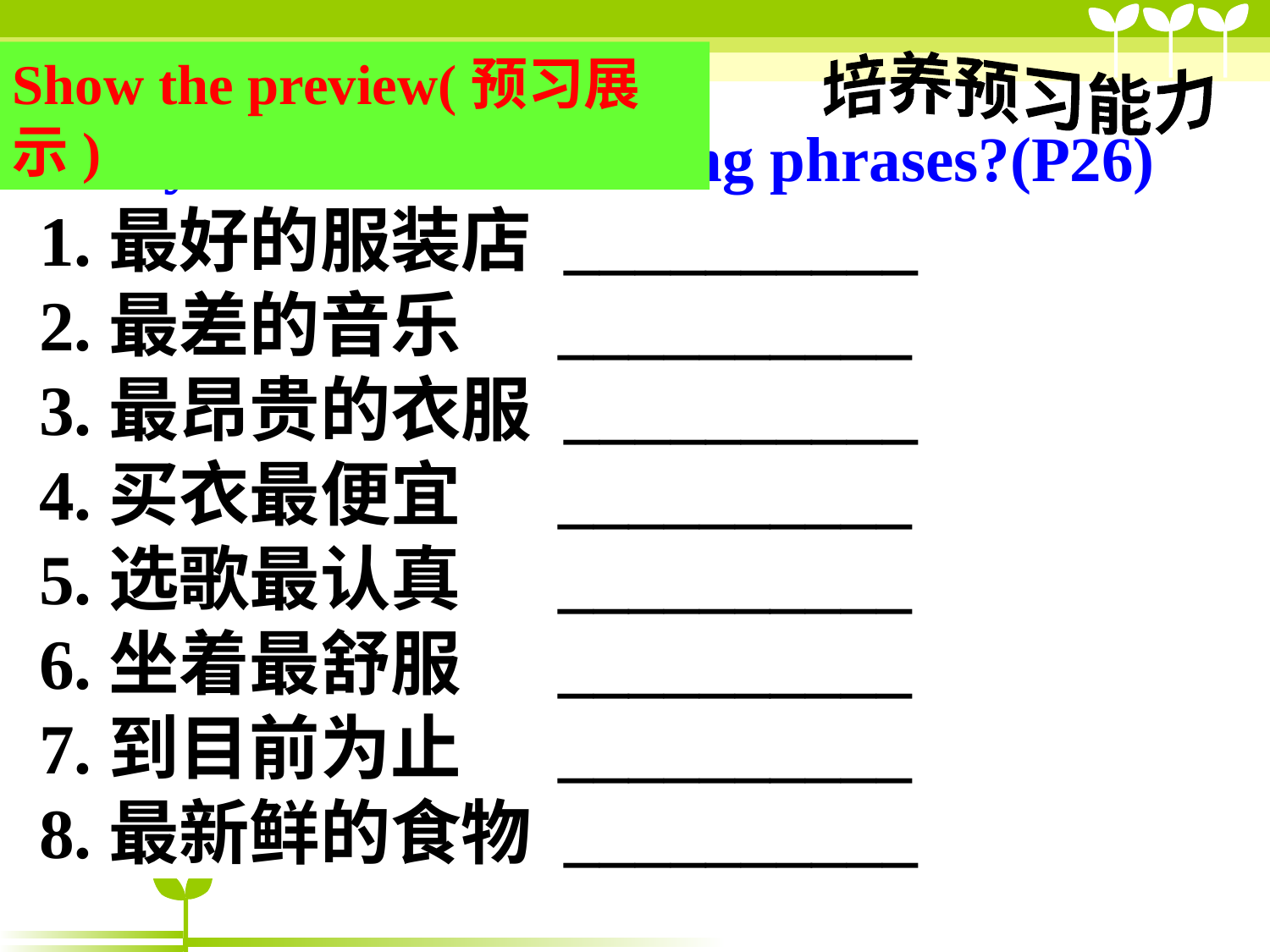

Show the preview(预习展示)
培养预习能力
Can you find the following phrases?(P26)
1.最好的服装店 __________
2.最差的音乐     __________
3.最昂贵的衣服 __________
4.买衣最便宜     __________
5.选歌最认真     __________
6.坐着最舒服     __________
7.到目前为止     __________
8.最新鲜的食物 __________